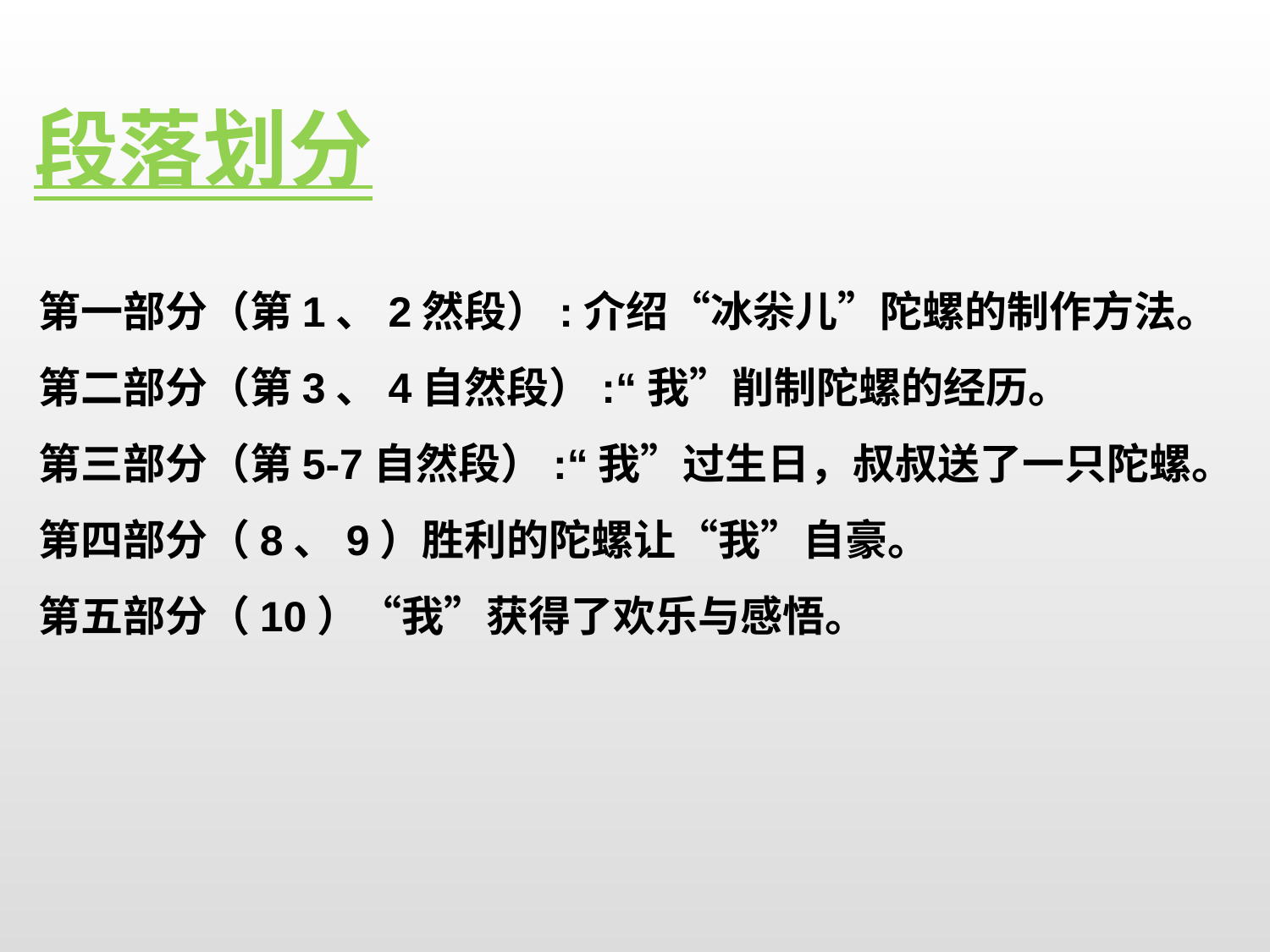

段落划分
第一部分（第1、2然段）:介绍“冰尜儿”陀螺的制作方法。
第二部分（第3、4自然段）:“我”削制陀螺的经历。
第三部分（第5-7自然段）:“我”过生日，叔叔送了一只陀螺。
第四部分（8、9）胜利的陀螺让“我”自豪。
第五部分（10）“我”获得了欢乐与感悟。